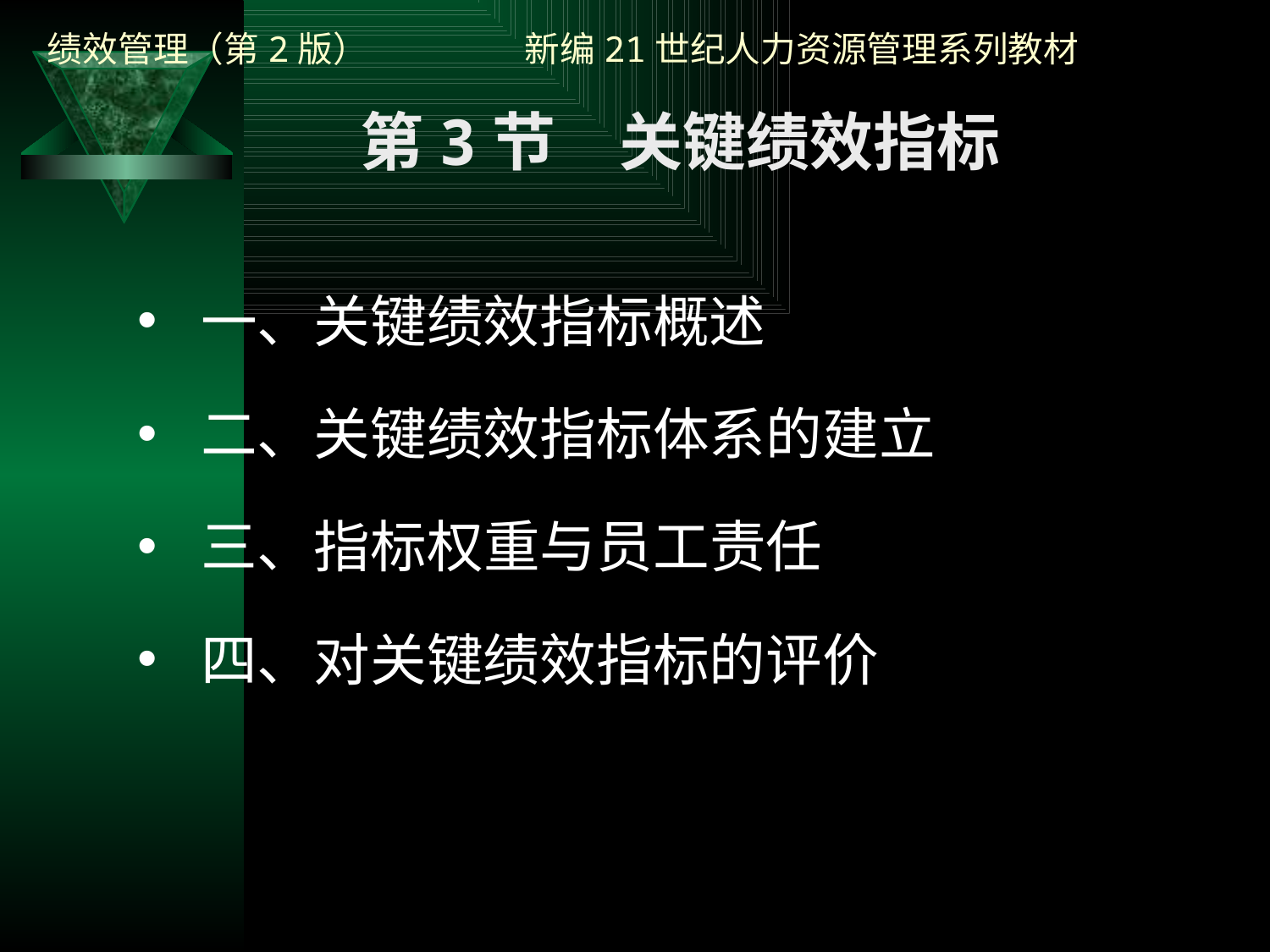

第3节　关键绩效指标
一、关键绩效指标概述
二、关键绩效指标体系的建立
三、指标权重与员工责任
四、对关键绩效指标的评价